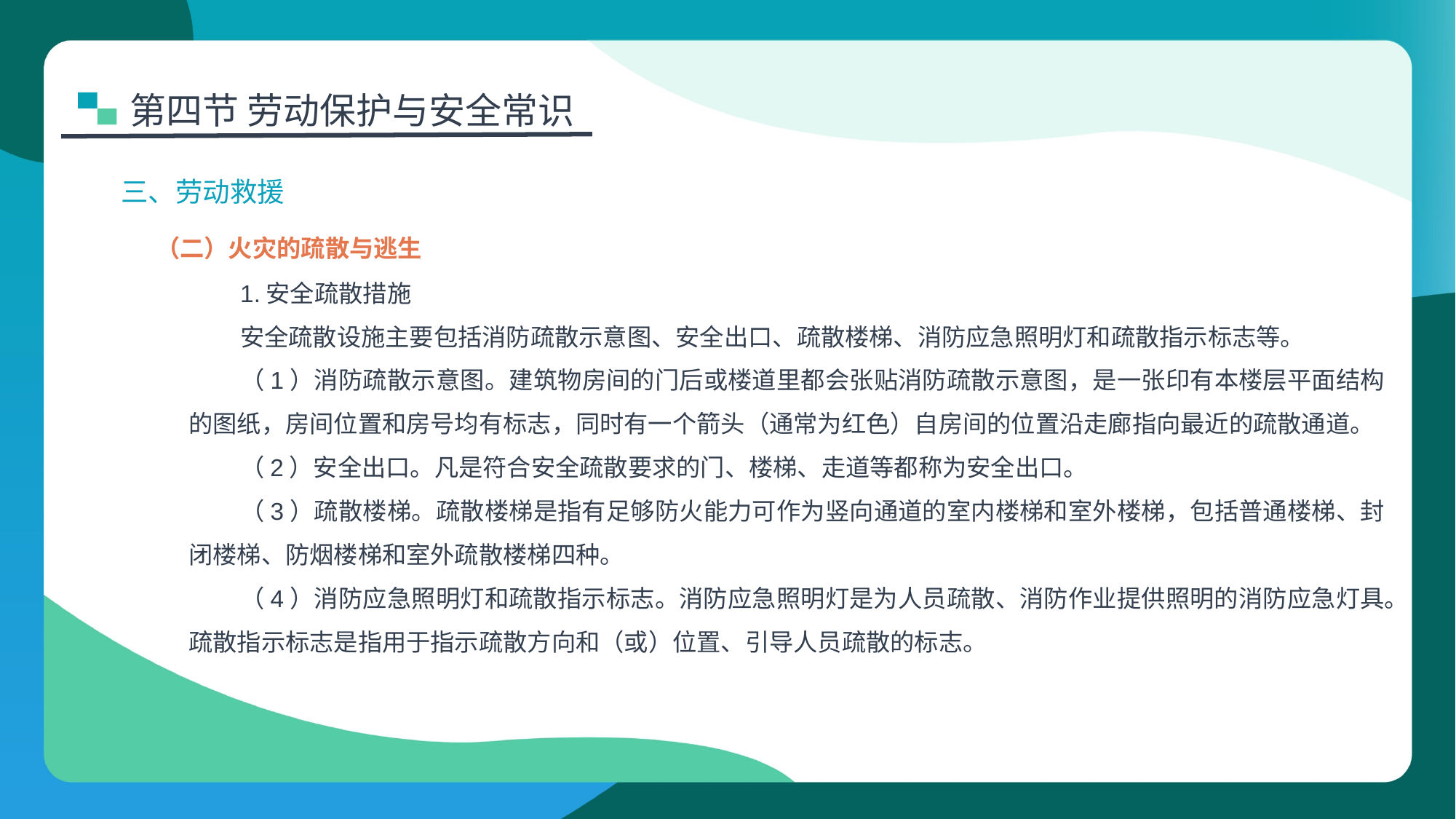

第四节 劳动保护与安全常识

三、劳动救援
（二）火灾的疏散与逃生
1.安全疏散措施
安全疏散设施主要包括消防疏散示意图、安全出口、疏散楼梯、消防应急照明灯和疏散指示标志等。
（1）消防疏散示意图。建筑物房间的门后或楼道里都会张贴消防疏散示意图，是一张印有本楼层平面结构的图纸，房间位置和房号均有标志，同时有一个箭头（通常为红色）自房间的位置沿走廊指向最近的疏散通道。
（2）安全出口。凡是符合安全疏散要求的门、楼梯、走道等都称为安全出口。
（3）疏散楼梯。疏散楼梯是指有足够防火能力可作为竖向通道的室内楼梯和室外楼梯，包括普通楼梯、封闭楼梯、防烟楼梯和室外疏散楼梯四种。
（4）消防应急照明灯和疏散指示标志。消防应急照明灯是为人员疏散、消防作业提供照明的消防应急灯具。疏散指示标志是指用于指示疏散方向和（或）位置、引导人员疏散的标志。